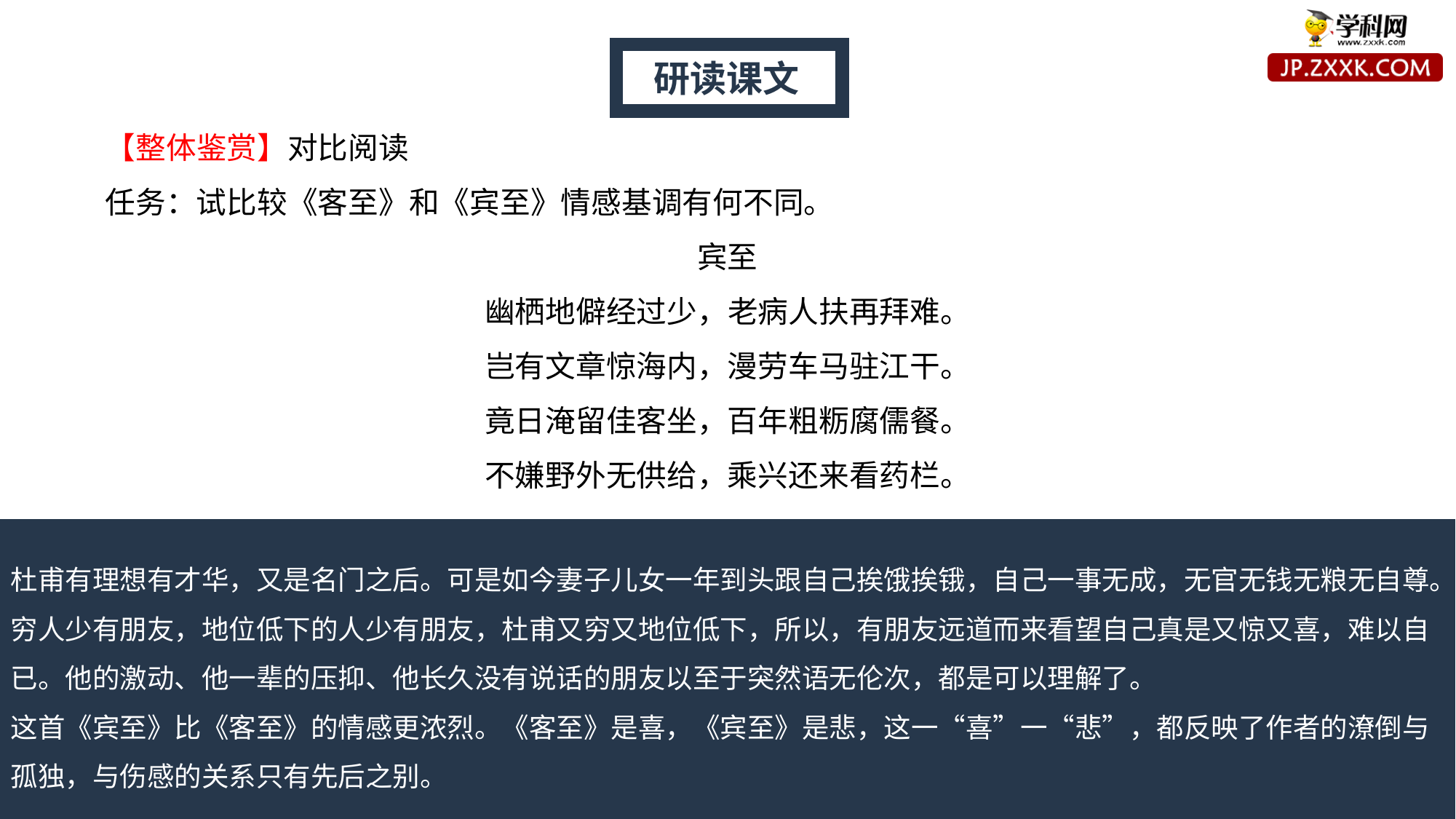

研读课文
【整体鉴赏】对比阅读
任务：试比较《客至》和《宾至》情感基调有何不同。
宾至
幽栖地僻经过少，老病人扶再拜难。
岂有文章惊海内，漫劳车马驻江干。
竟日淹留佳客坐，百年粗粝腐儒餐。
不嫌野外无供给，乘兴还来看药栏。

杜甫有理想有才华，又是名门之后。可是如今妻子儿女一年到头跟自己挨饿挨锇，自己一事无成，无官无钱无粮无自尊。穷人少有朋友，地位低下的人少有朋友，杜甫又穷又地位低下，所以，有朋友远道而来看望自己真是又惊又喜，难以自已。他的激动、他一辈的压抑、他长久没有说话的朋友以至于突然语无伦次，都是可以理解了。
这首《宾至》比《客至》的情感更浓烈。《客至》是喜，《宾至》是悲，这一“喜”一“悲”，都反映了作者的潦倒与孤独，与伤感的关系只有先后之别。